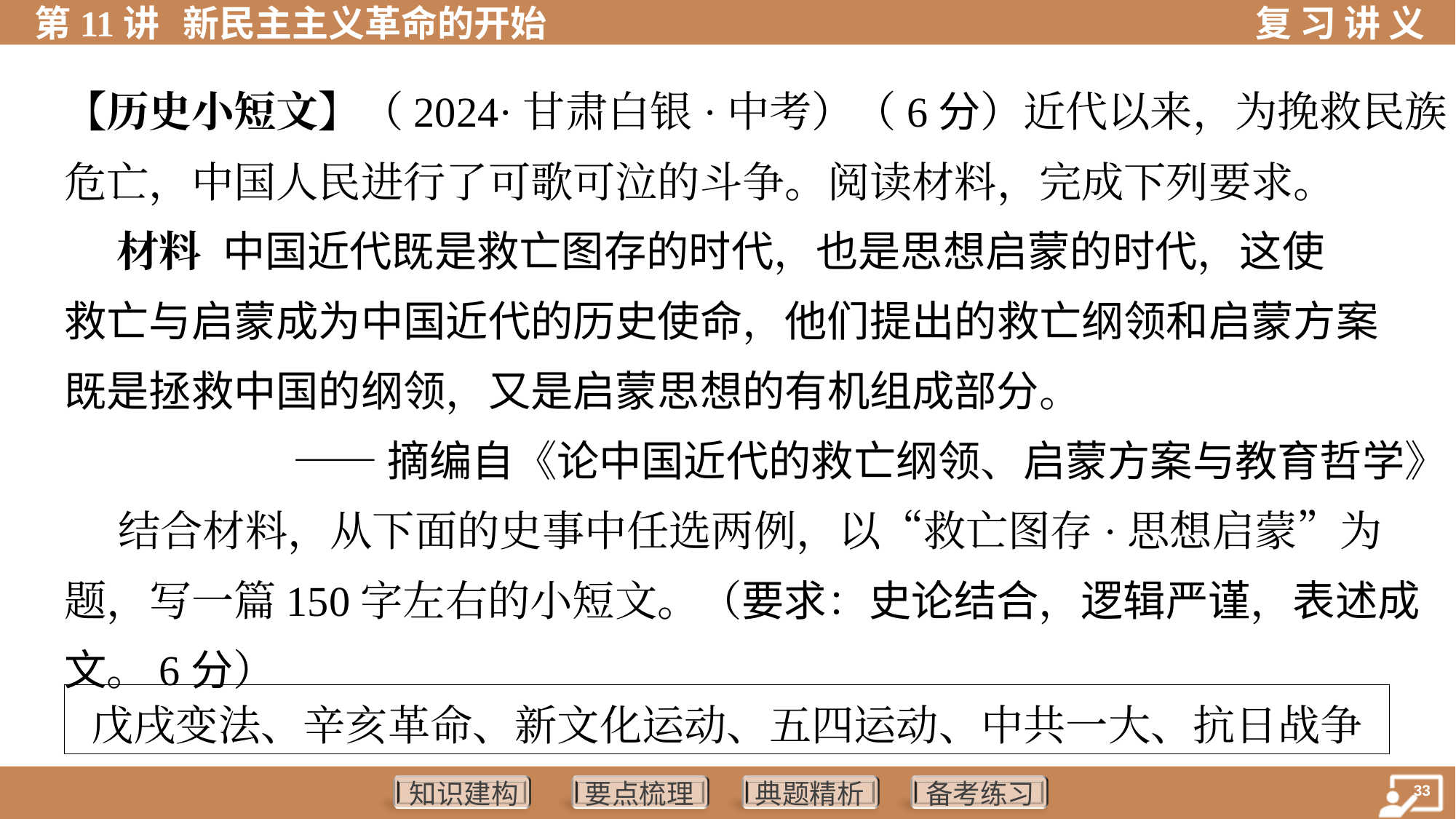

【历史小短文】（2024·甘肃白银·中考）（6分）近代以来，为挽救民族
危亡，中国人民进行了可歌可泣的斗争。阅读材料，完成下列要求。
    材料  中国近代既是救亡图存的时代，也是思想启蒙的时代，这使
救亡与启蒙成为中国近代的历史使命，他们提出的救亡纲领和启蒙方案
既是拯救中国的纲领，又是启蒙思想的有机组成部分。
——摘编自《论中国近代的救亡纲领、启蒙方案与教育哲学》
    结合材料，从下面的史事中任选两例，以“救亡图存·思想启蒙”为
题，写一篇150字左右的小短文。（要求：史论结合，逻辑严谨，表述成
文。6分）
| 戊戌变法、辛亥革命、新文化运动、五四运动、中共一大、抗日战争 |
| --- |